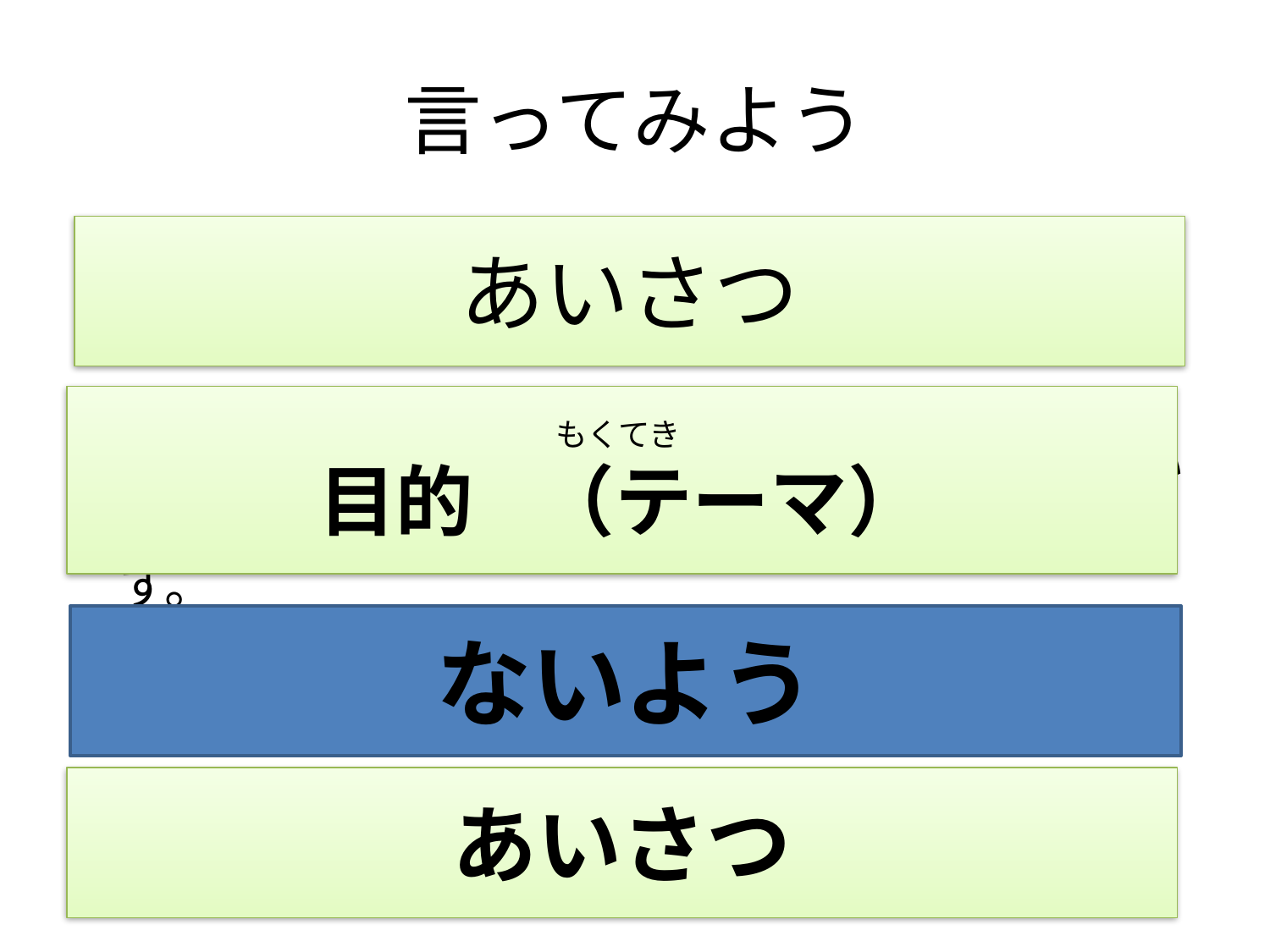

# 言ってみよう
あいさつ
みなさん、こんにちは。私たちは●●グループです。

これから、「おとしよりに便利なもの」について発表します。　どうぞよろしくおねがいします。

・・・・

これでおわります。ありがとうございました。

　　　　　　　　　　　　　　　もくてき
目的　（テーマ）
ないよう
あいさつ